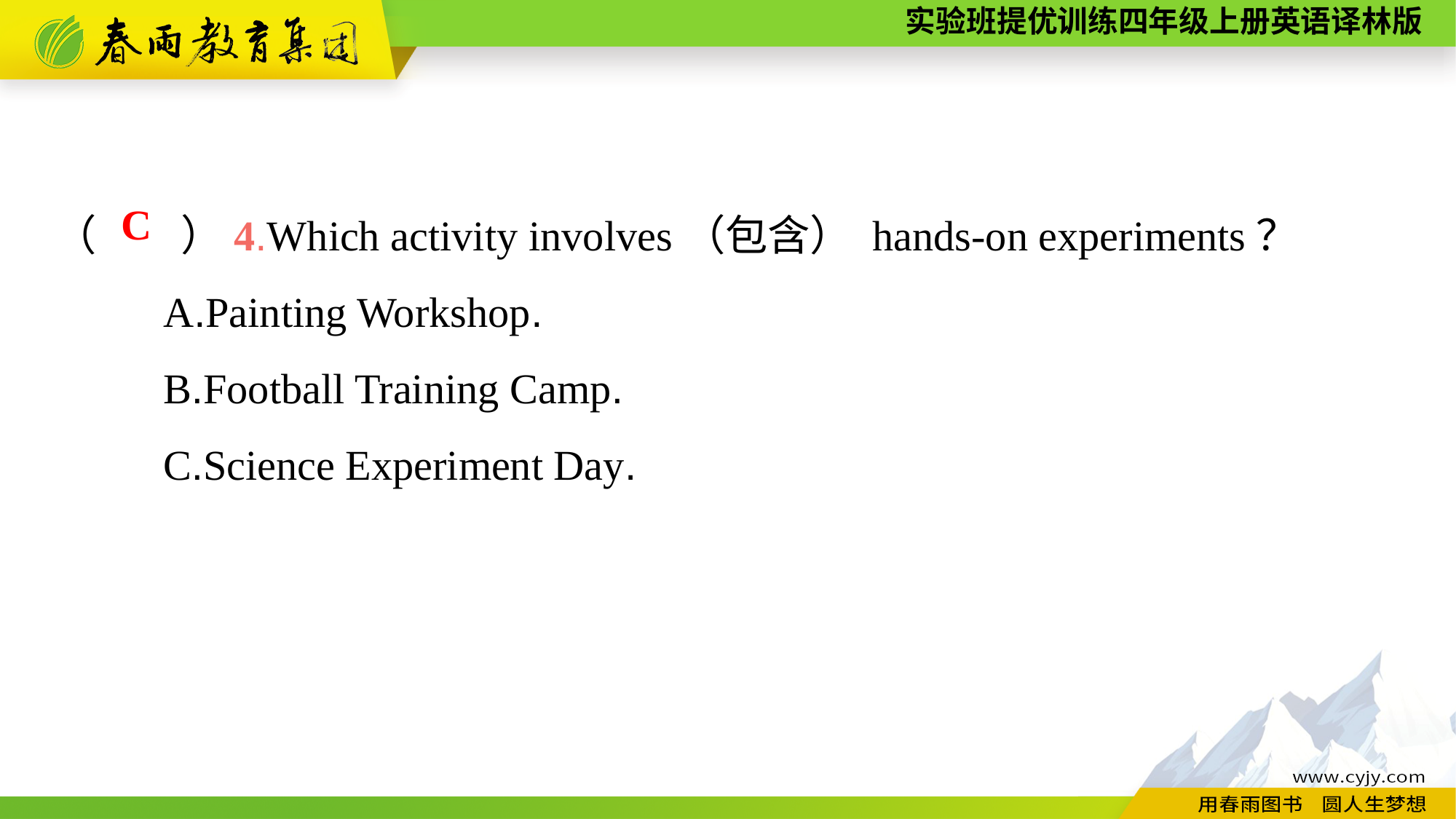

（　　）4.Which activity involves（包含） hands-on experiments？
	A.Painting Workshop.
	B.Football Training Camp.
	C.Science Experiment Day.
C